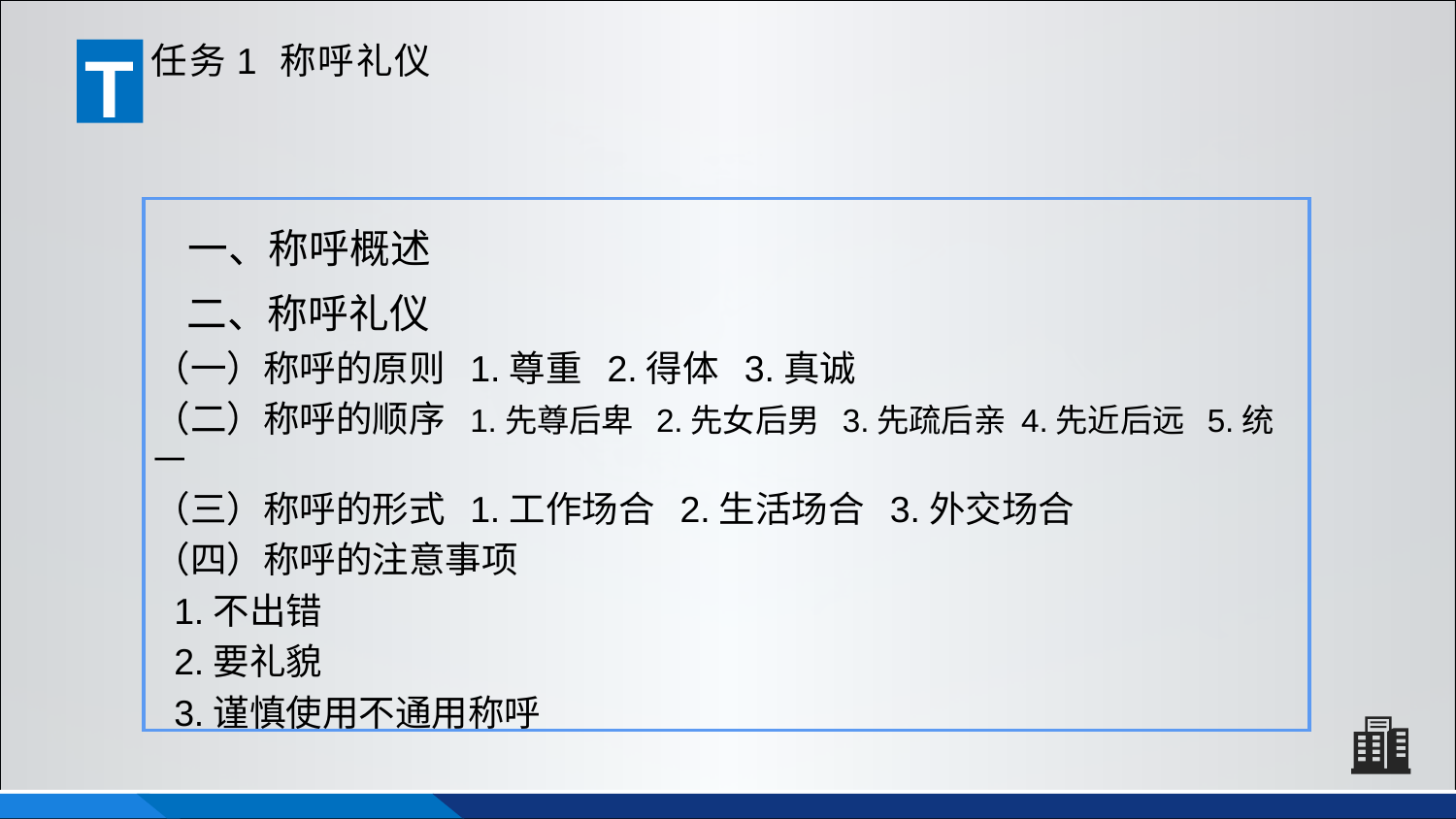

T
任务1 称呼礼仪

一、称呼概述
二、称呼礼仪
（一）称呼的原则  1.尊重  2.得体  3.真诚
（二）称呼的顺序  1.先尊后卑  2.先女后男  3.先疏后亲 4.先近后远  5.统一
（三）称呼的形式  1.工作场合  2.生活场合  3.外交场合
（四）称呼的注意事项
  1.不出错
  2.要礼貌
  3.谨慎使用不通用称呼